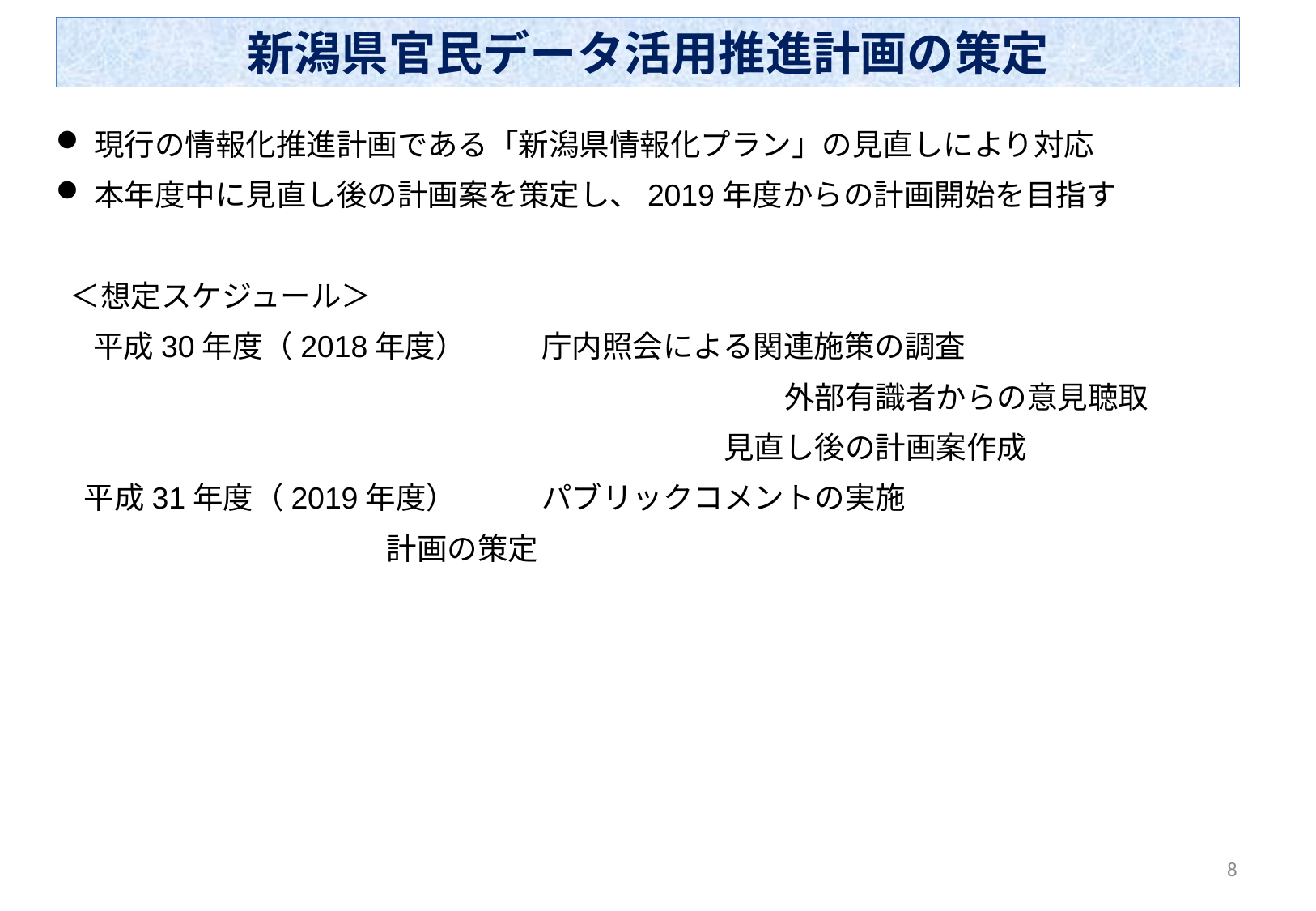

# 新潟県官民データ活用推進計画の策定
現行の情報化推進計画である「新潟県情報化プラン」の見直しにより対応
本年度中に見直し後の計画案を策定し、2019年度からの計画開始を目指す

 ＜想定スケジュール＞
　 平成30年度（2018年度）　　	庁内照会による関連施策の調査
   　　　　　　　　　　　　　	　　　　　	外部有識者からの意見聴取
  　　　　　　　　　　　　　	　　　　　　見直し後の計画案作成
   平成31年度（2019年度）　	パブリックコメントの実施
                                               計画の策定

8